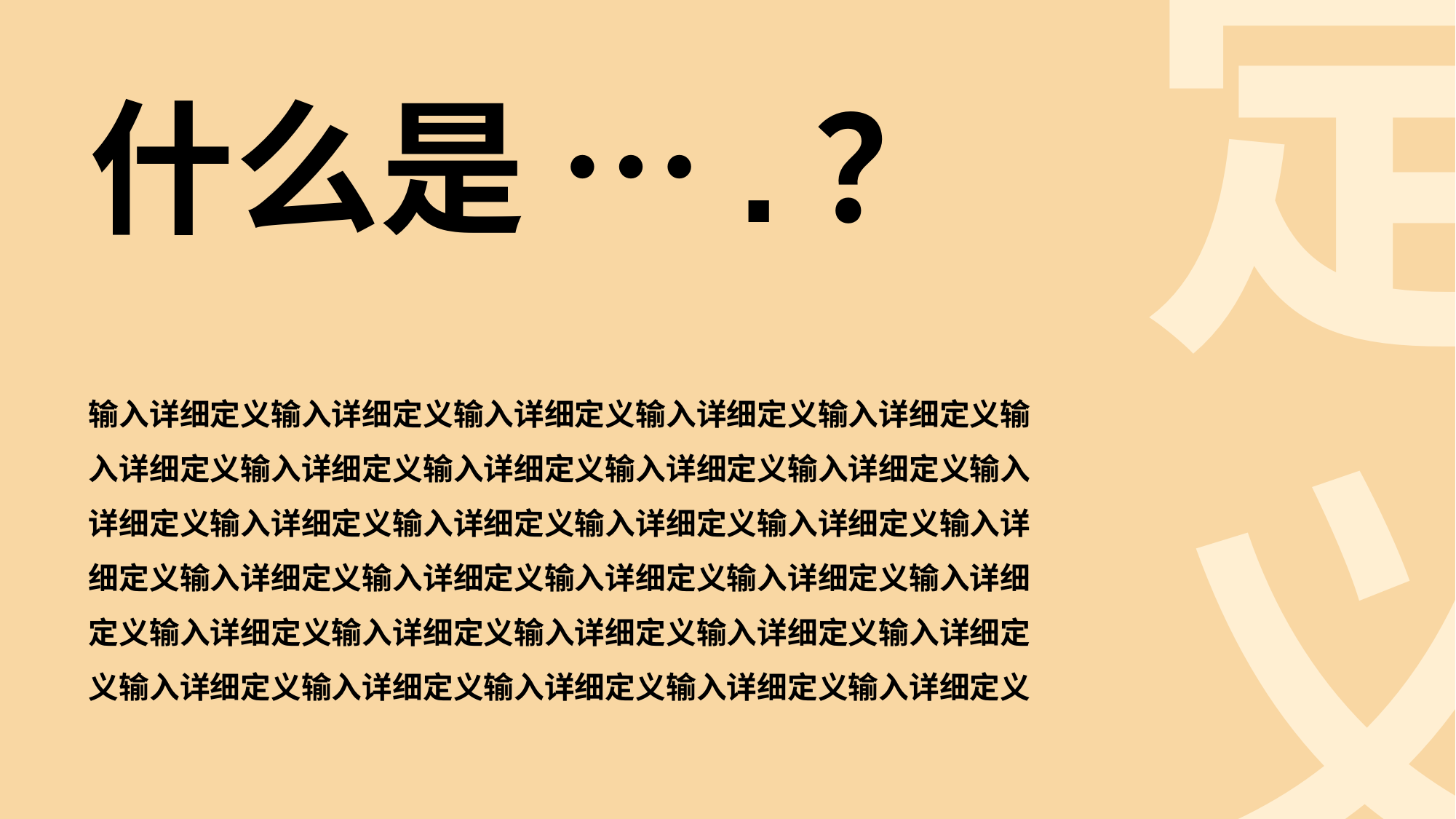

定义
什么是 ….？
输入详细定义输入详细定义输入详细定义输入详细定义输入详细定义输入详细定义输入详细定义输入详细定义输入详细定义输入详细定义输入详细定义输入详细定义输入详细定义输入详细定义输入详细定义输入详细定义输入详细定义输入详细定义输入详细定义输入详细定义输入详细定义输入详细定义输入详细定义输入详细定义输入详细定义输入详细定义输入详细定义输入详细定义输入详细定义输入详细定义输入详细定义